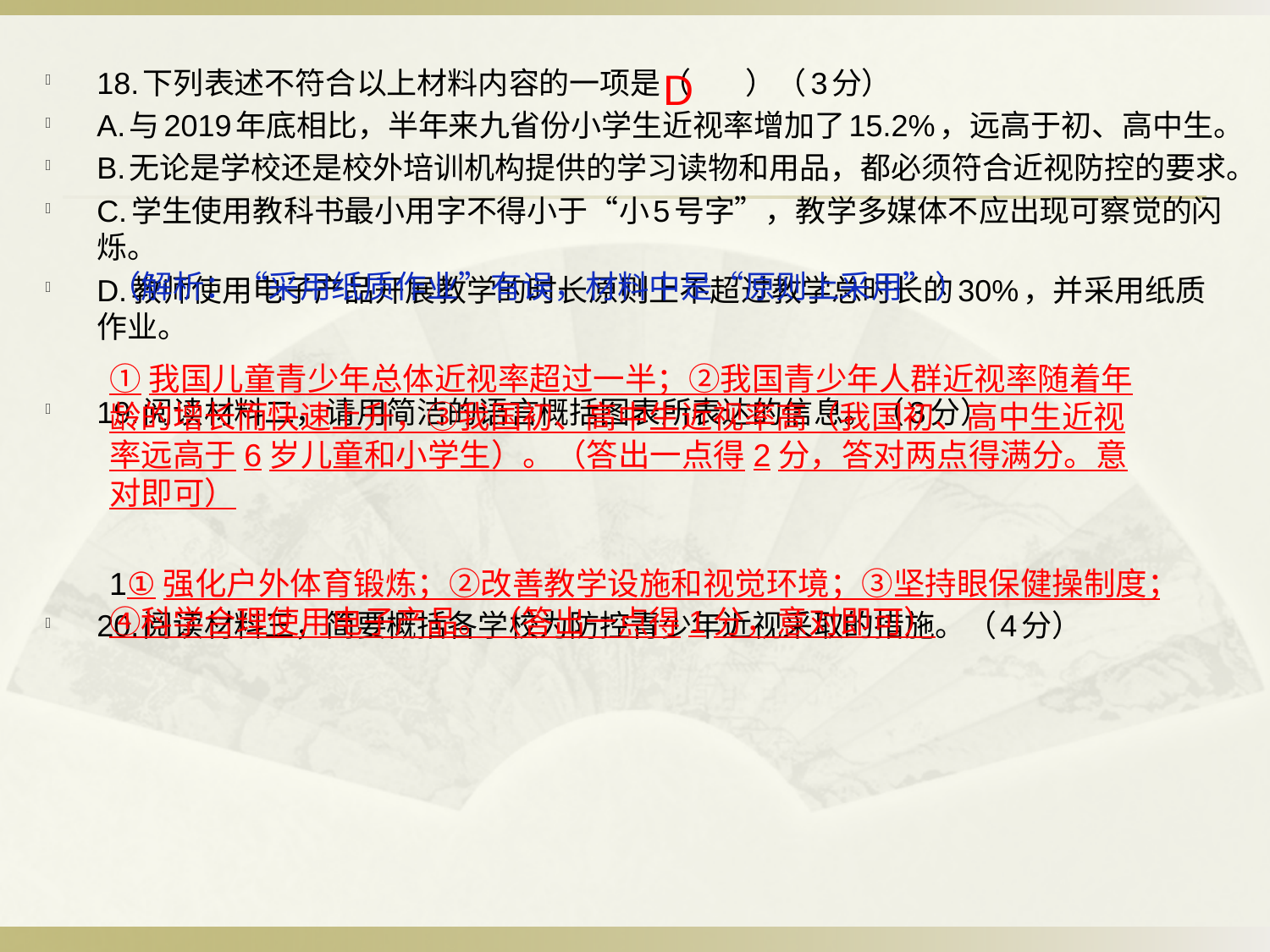

D
18.下列表述不符合以上材料内容的一项是（        ）（3分）
A.与2019年底相比，半年来九省份小学生近视率增加了15.2%，远高于初、高中生。
B.无论是学校还是校外培训机构提供的学习读物和用品，都必须符合近视防控的要求。
C.学生使用教科书最小用字不得小于“小5号字”，教学多媒体不应出现可察觉的闪烁。
D.教师使用电子产品开展教学的时长原则上不超过教学总时长的30%，并采用纸质作业。

19.阅读材料二，请用简洁的语言概括图表所表达的信息。（3分）

20.阅读材料三，简要概括各学校为防控青少年近视采取的措施。（4分）

（解析：“采用纸质作业”有误，材料中是“原则上采用”）
①我国儿童青少年总体近视率超过一半；②我国青少年人群近视率随着年龄的增长而快速上升，③我国初、高中生近视率高（我国初、高中生近视率远高于6岁儿童和小学生）。（答出一点得2分，答对两点得满分。意对即可）

1①强化户外体育锻炼；②改善教学设施和视觉环境；③坚持眼保健操制度；④科学合理使用电子产品。（答出一点得1分，意对即可）